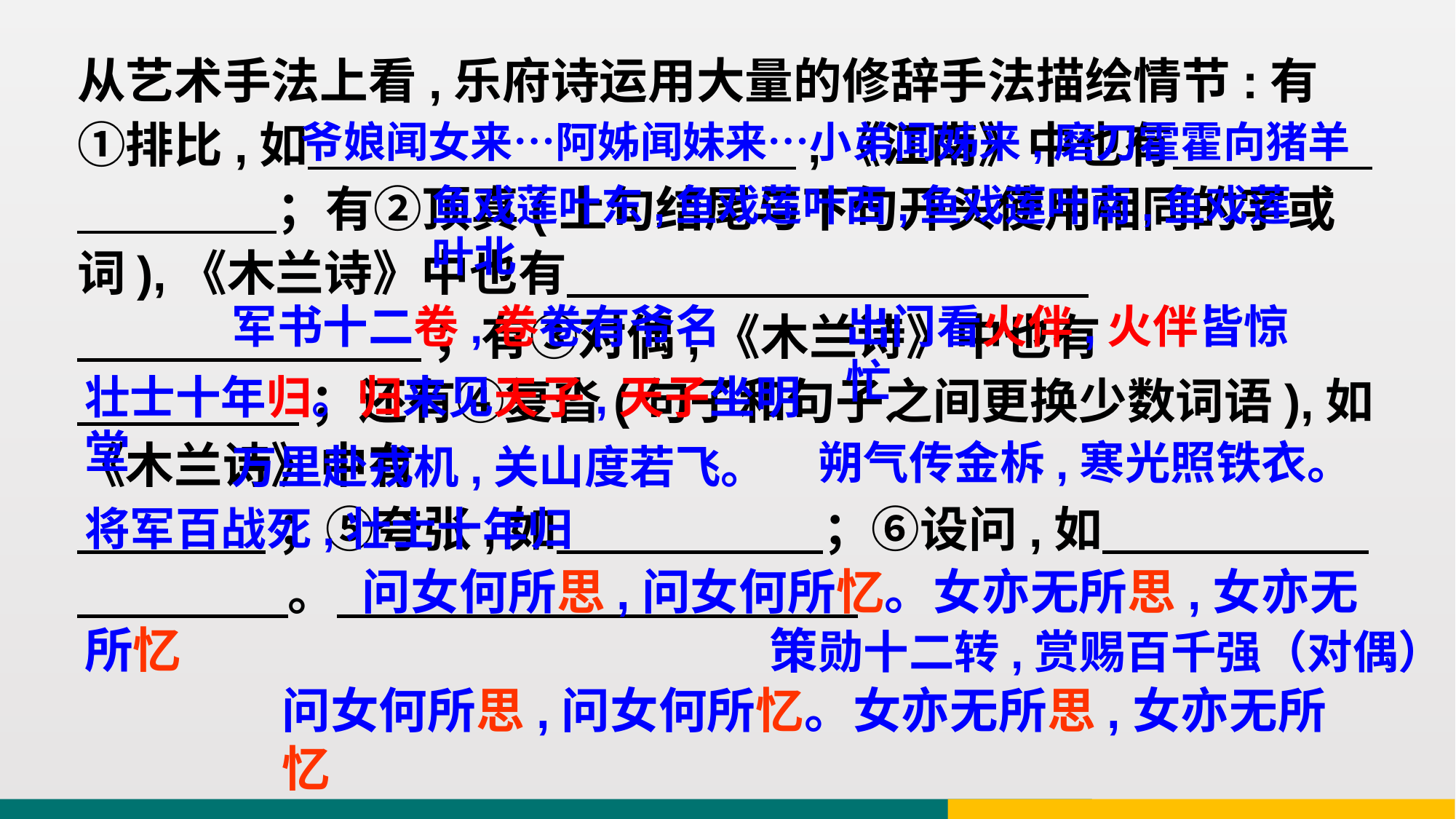

从艺术手法上看,乐府诗运用大量的修辞手法描绘情节:有   ①排比,如                                            ,《江南》中也有                                     ；有②顶真(上句结尾与下句开头使用相同的字或词),《木兰诗》中也有
                               ；有③对偶,《木兰诗》中也有
                    ；还有④复沓(句子和句子之间更换少数词语),如《木兰诗》中有
                 ；⑤夸张,如                        ；⑥设问,如                                            。
爷娘闻女来…阿姊闻妹来…小弟闻姊来,磨刀霍霍向猪羊
鱼戏莲叶东,鱼戏莲叶西,鱼戏莲叶南,鱼戏莲叶北
军书十二卷,卷卷有爷名
出门看火伴,火伴皆惊忙
壮士十年归。归来见天子,天子坐明堂
朔气传金柝,寒光照铁衣。
万里赴戎机,关山度若飞。
将军百战死,壮士十年归
                        问女何所思,问女何所忆。女亦无所思,女亦无所忆
策勋十二转,赏赐百千强（对偶）
问女何所思,问女何所忆。女亦无所思,女亦无所忆